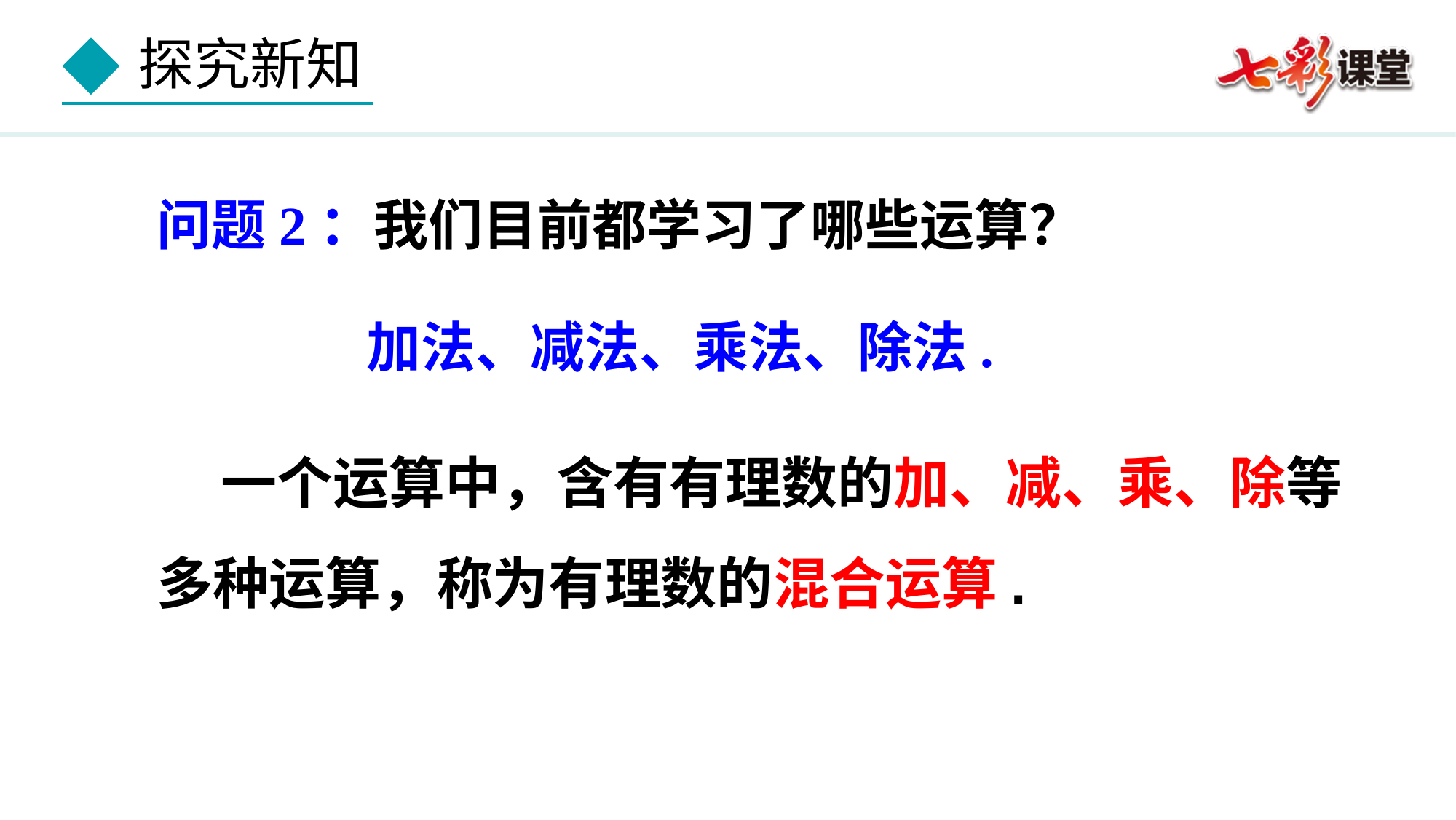

问题2：我们目前都学习了哪些运算？
加法、减法、乘法、除法.
    一个运算中，含有有理数的加、减、乘、除等多种运算，称为有理数的混合运算.